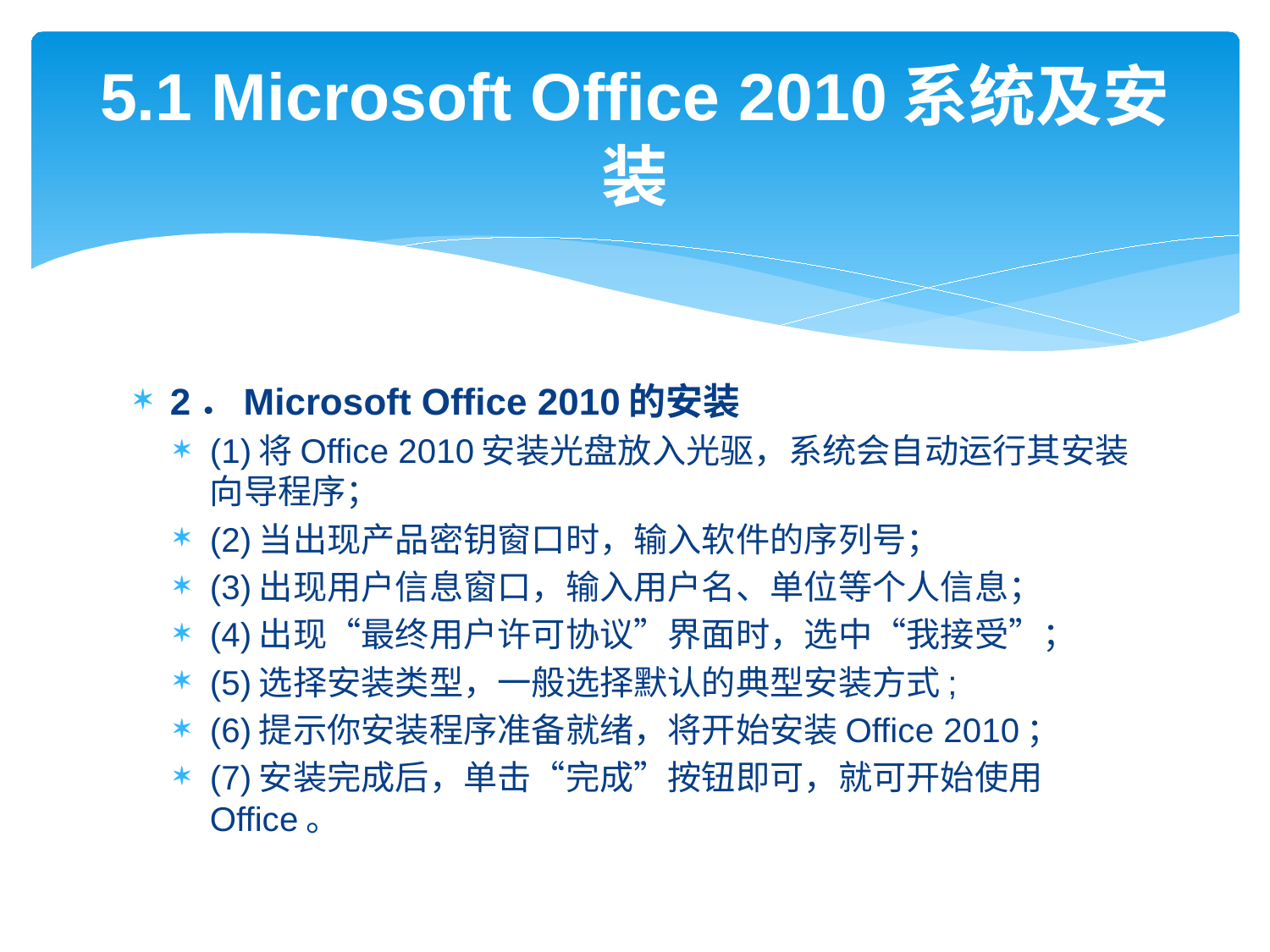

# 5.1 Microsoft Office 2010系统及安装
2．Microsoft Office 2010的安装
(1)将Office 2010安装光盘放入光驱，系统会自动运行其安装向导程序；
(2)当出现产品密钥窗口时，输入软件的序列号；
(3)出现用户信息窗口，输入用户名、单位等个人信息；
(4)出现“最终用户许可协议”界面时，选中“我接受”；
(5)选择安装类型，一般选择默认的典型安装方式;
(6)提示你安装程序准备就绪，将开始安装Office 2010；
(7)安装完成后，单击“完成”按钮即可，就可开始使用Office。